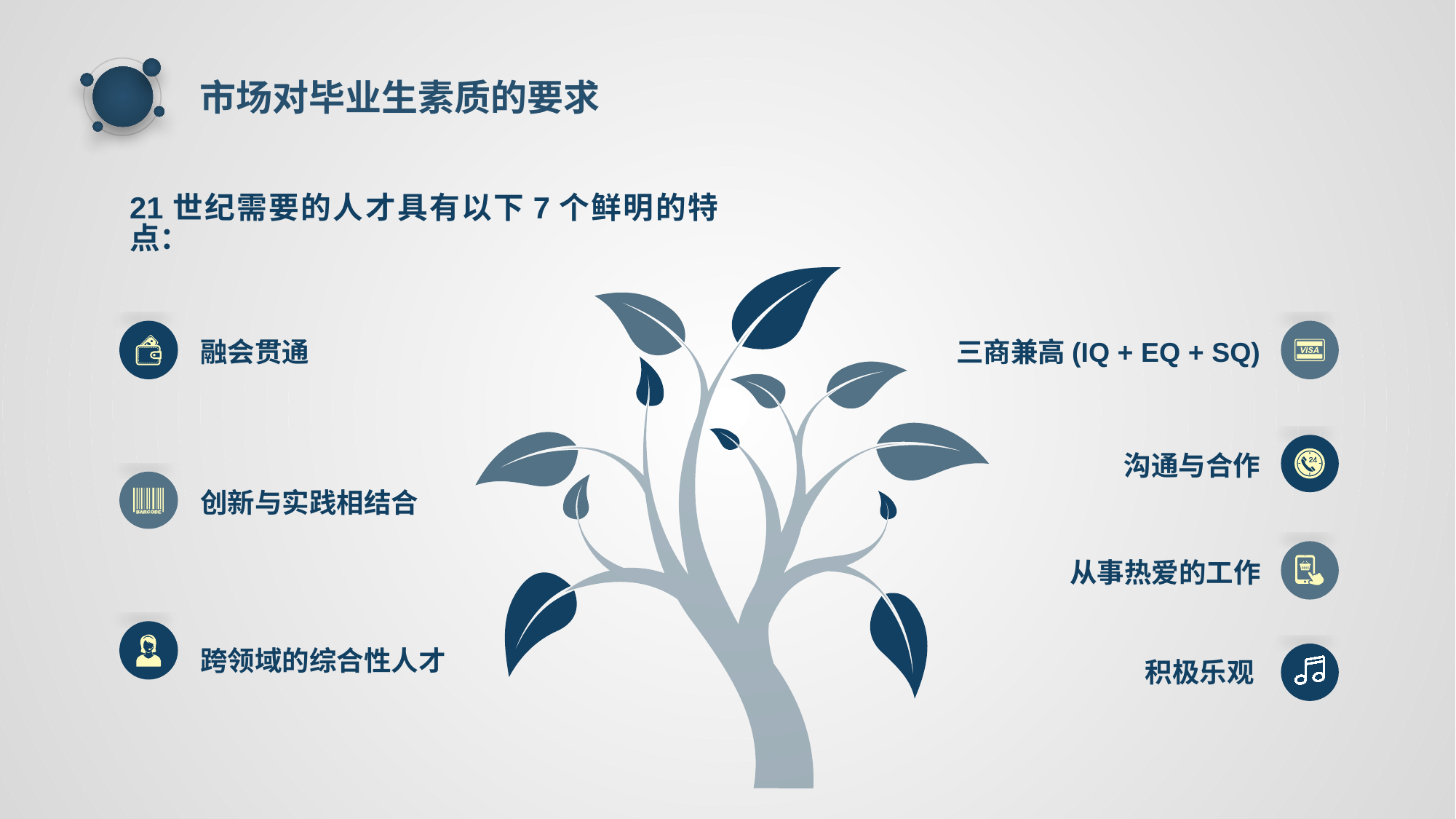

市场对毕业生素质的要求
21世纪需要的人才具有以下7个鲜明的特点：

融会贯通
三商兼高(IQ + EQ + SQ)

 沟通与合作

创新与实践相结合

从事热爱的工作

跨领域的综合性人才

积极乐观